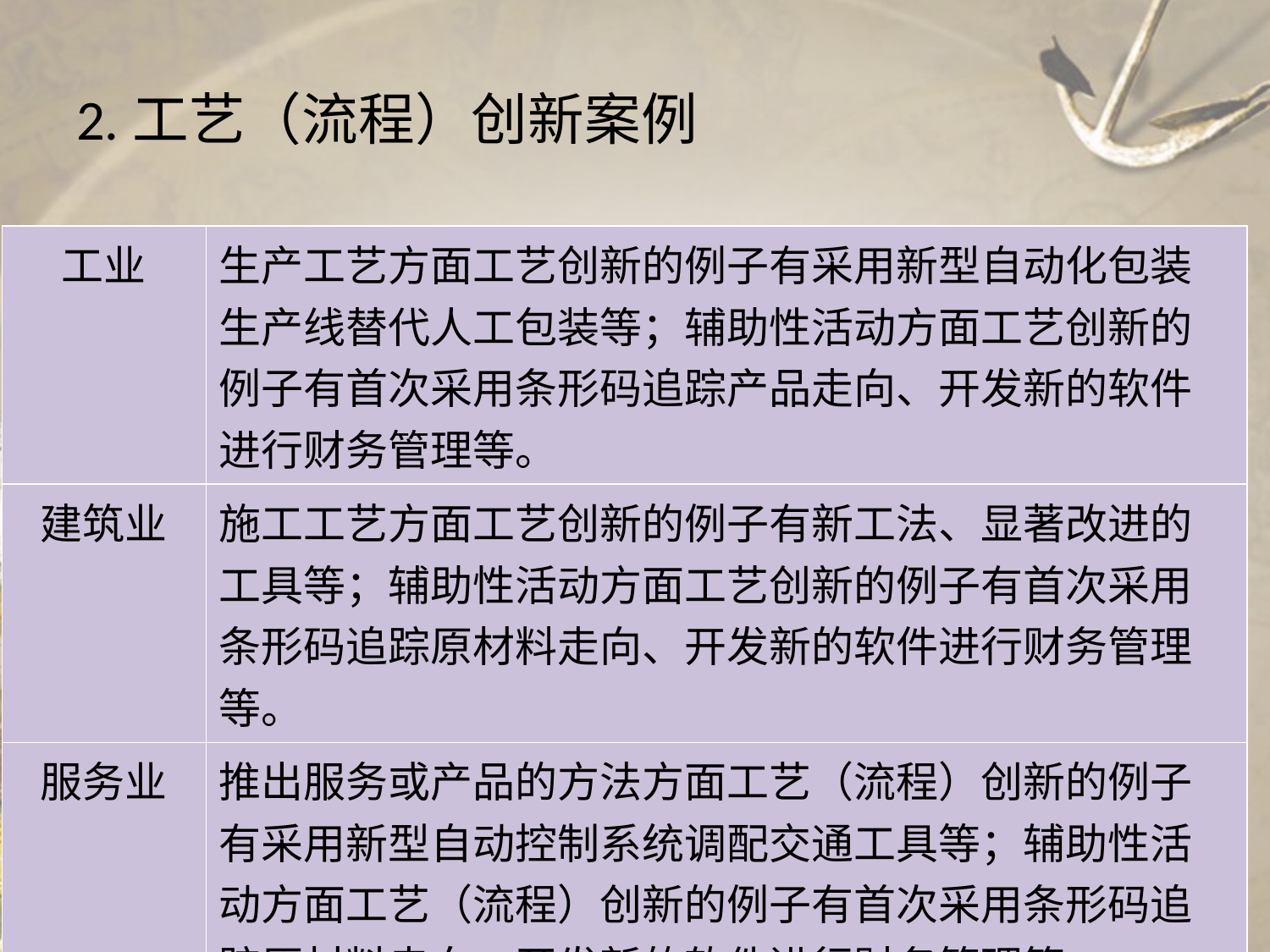

# 2.工艺（流程）创新案例
| 工业 | 生产工艺方面工艺创新的例子有采用新型自动化包装生产线替代人工包装等；辅助性活动方面工艺创新的例子有首次采用条形码追踪产品走向、开发新的软件进行财务管理等。 |
| --- | --- |
| 建筑业 | 施工工艺方面工艺创新的例子有新工法、显著改进的工具等；辅助性活动方面工艺创新的例子有首次采用条形码追踪原材料走向、开发新的软件进行财务管理等。 |
| 服务业 | 推出服务或产品的方法方面工艺（流程）创新的例子有采用新型自动控制系统调配交通工具等；辅助性活动方面工艺（流程）创新的例子有首次采用条形码追踪原材料走向、开发新的软件进行财务管理等。 |